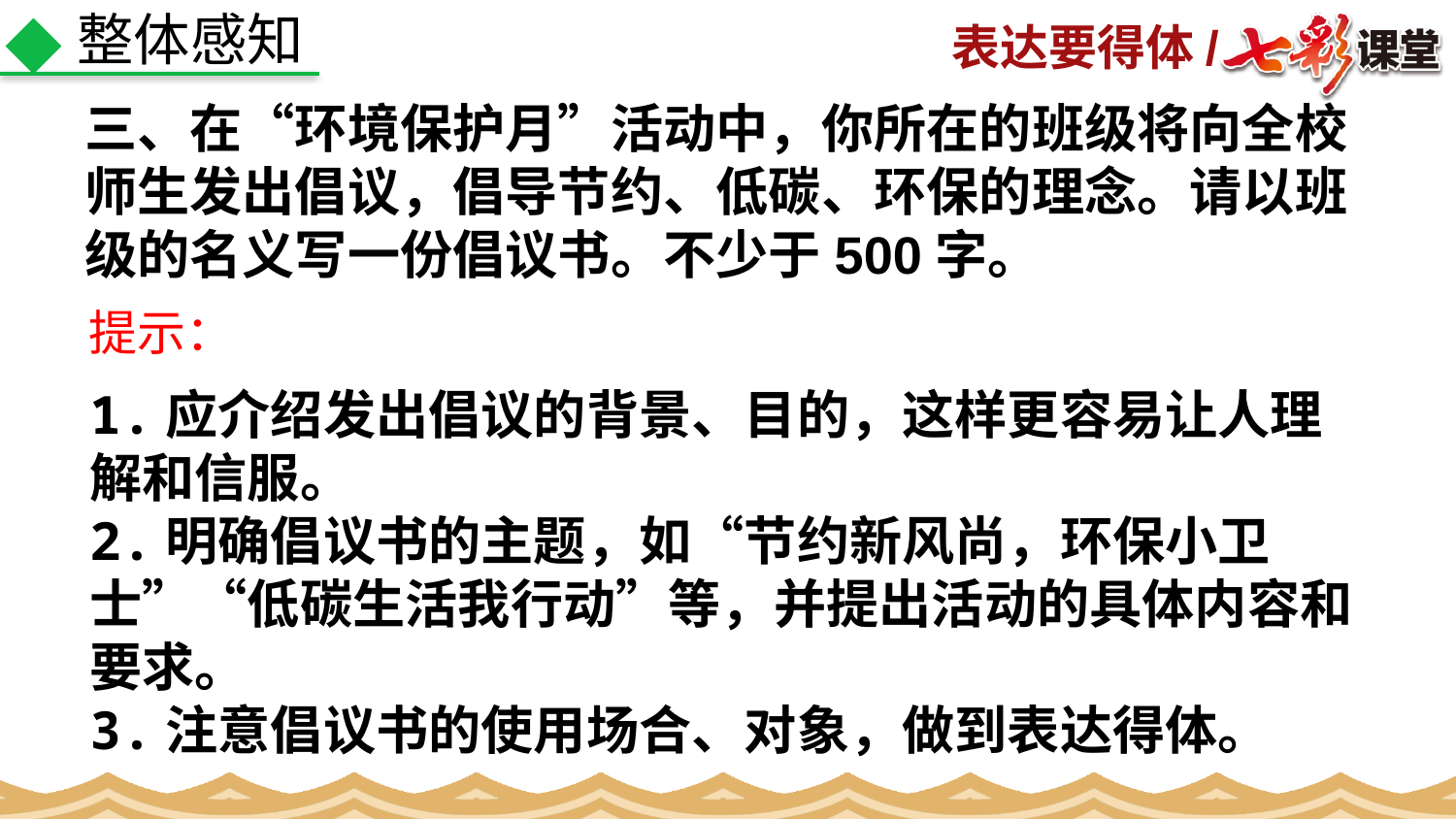

整体感知

三、在“环境保护月”活动中，你所在的班级将向全校师生发出倡议，倡导节约、低碳、环保的理念。请以班级的名义写一份倡议书。不少于500字。
提示：
1.应介绍发出倡议的背景、目的，这样更容易让人理解和信服。
2.明确倡议书的主题，如“节约新风尚，环保小卫士”“低碳生活我行动”等，并提出活动的具体内容和要求。
3.注意倡议书的使用场合、对象，做到表达得体。